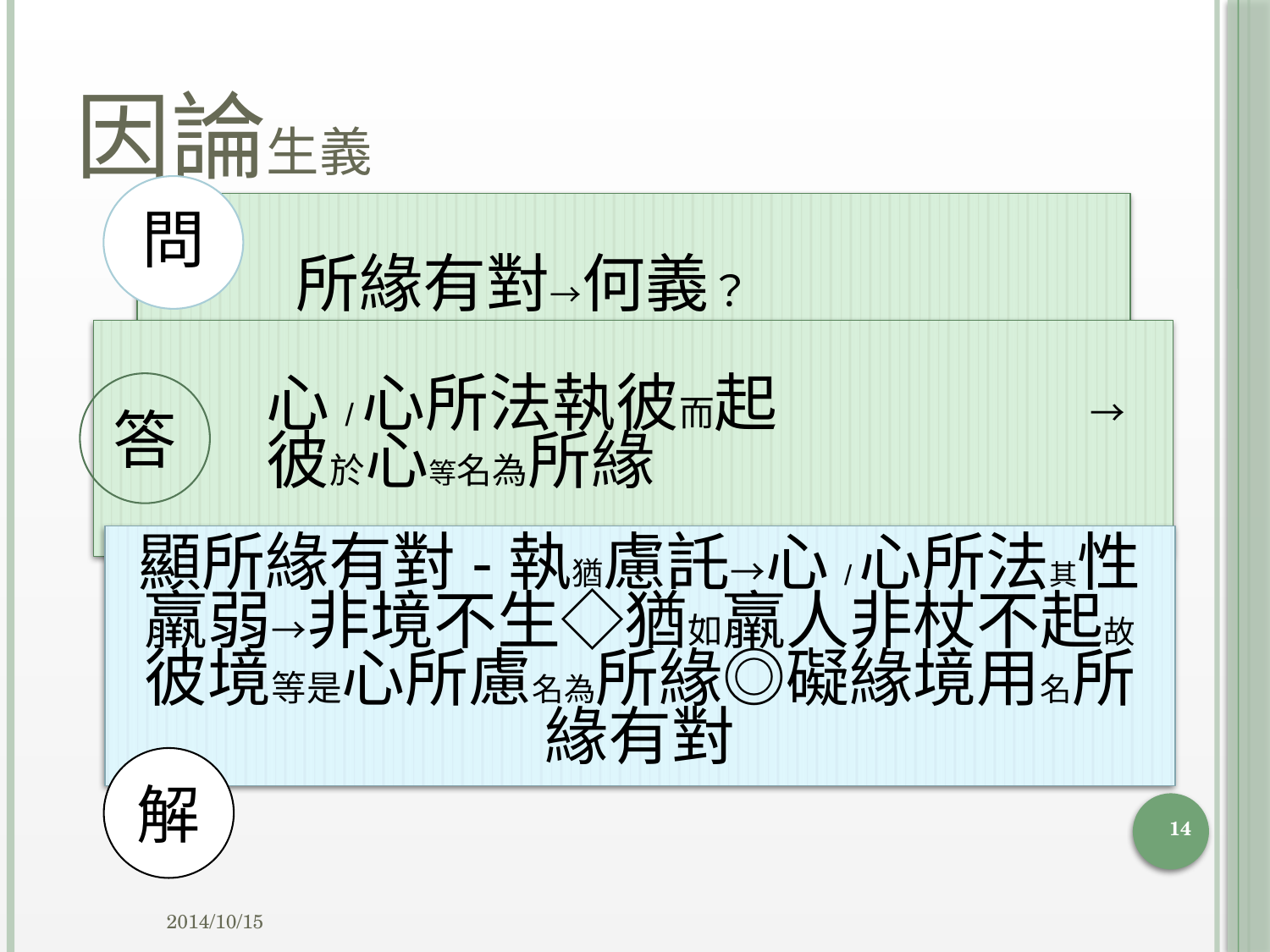

# 因論生義
所緣有對→何義？
心/心所法執彼而起                      →彼於心等名為所緣
問
答
顯所緣有對-執猶慮託→心/心所法其性羸弱→非境不生◇猶如羸人非杖不起故彼境等是心所慮名為所緣◎礙緣境用名所緣有對
解
14
2014/10/15